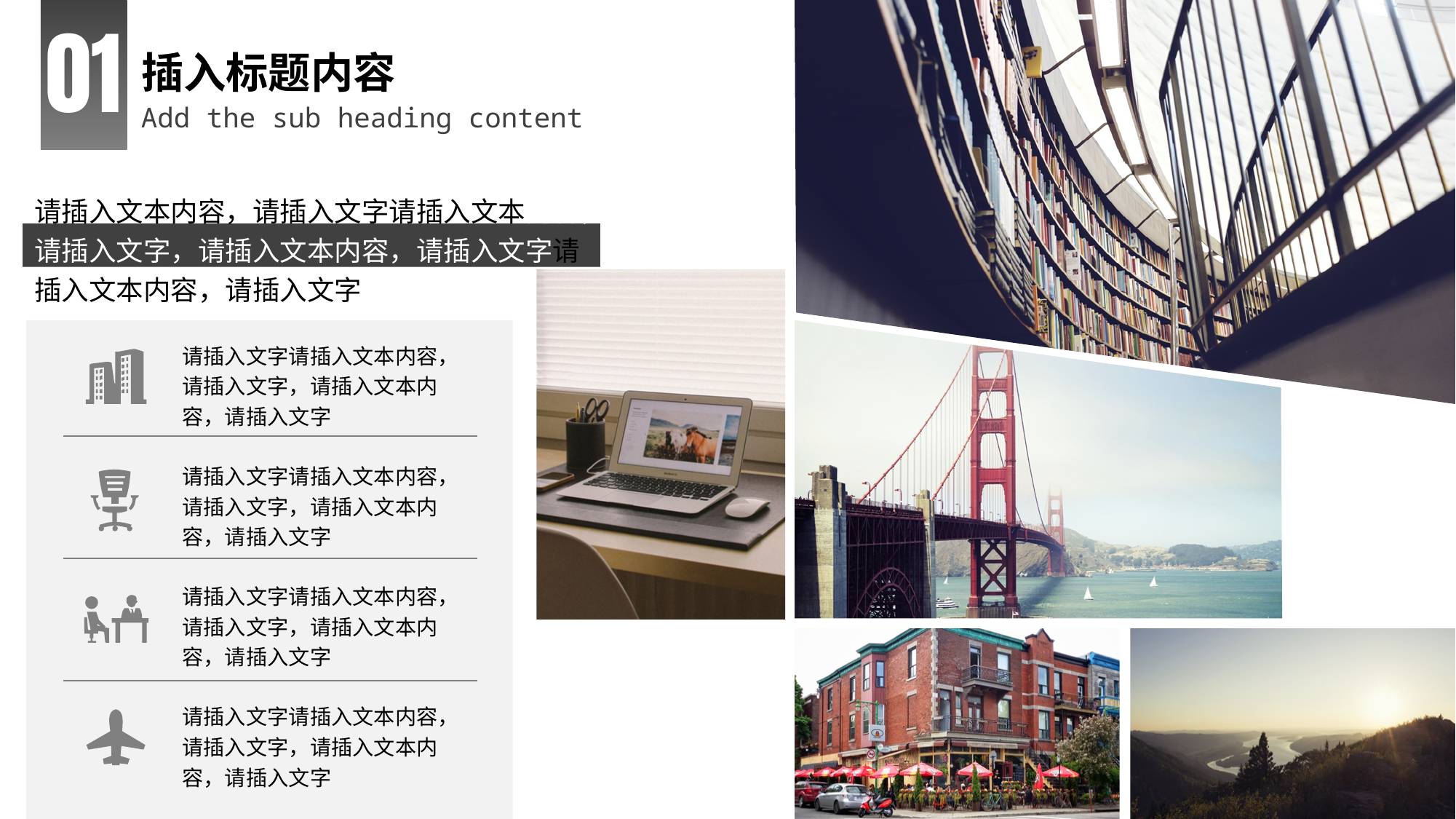

请插入文本内容，请插入文字请插入文本内容，请插入文字，请插入文本内容，请插入文字请插入文本内容，请插入文字

请插入文字请插入文本内容，请插入文字，请插入文本内容，请插入文字

请插入文字请插入文本内容，请插入文字，请插入文本内容，请插入文字

请插入文字请插入文本内容，请插入文字，请插入文本内容，请插入文字

请插入文字请插入文本内容，请插入文字，请插入文本内容，请插入文字